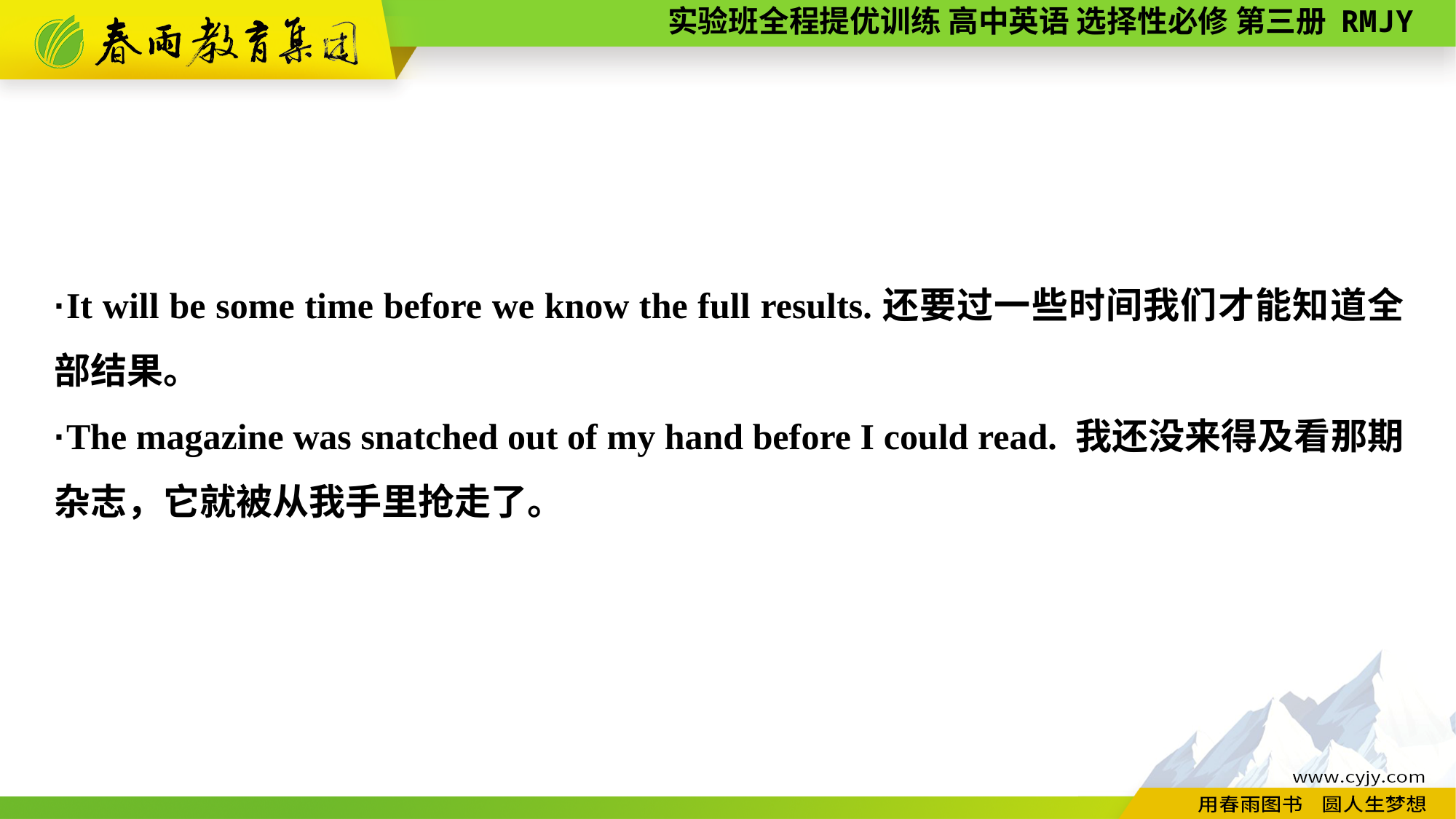

·It will be some time before we know the full results.还要过一些时间我们才能知道全部结果。
·The magazine was snatched out of my hand before I could read. 我还没来得及看那期杂志，它就被从我手里抢走了。